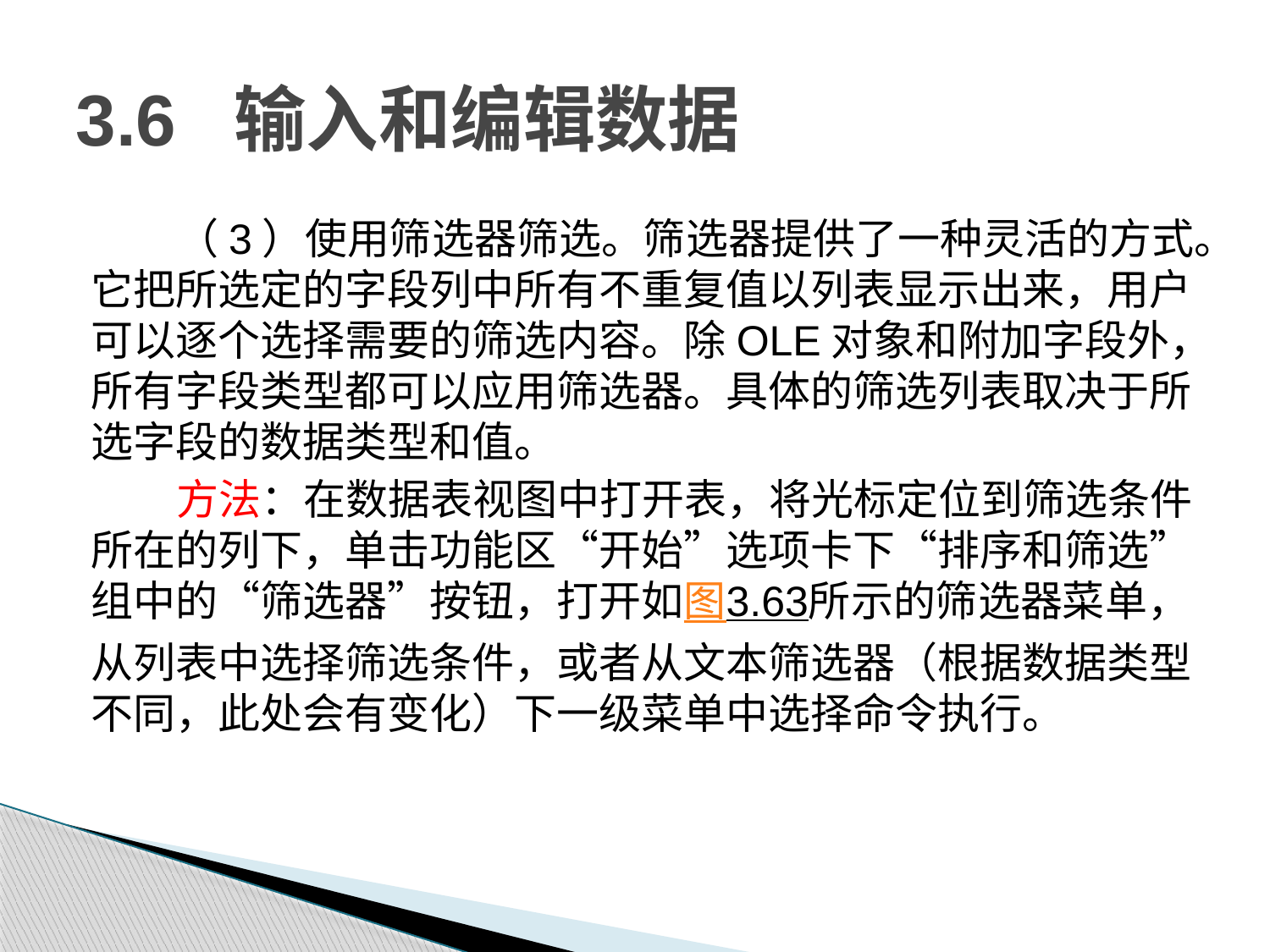

# 3.6  输入和编辑数据
（3）使用筛选器筛选。筛选器提供了一种灵活的方式。它把所选定的字段列中所有不重复值以列表显示出来，用户可以逐个选择需要的筛选内容。除OLE对象和附加字段外，所有字段类型都可以应用筛选器。具体的筛选列表取决于所选字段的数据类型和值。
方法：在数据表视图中打开表，将光标定位到筛选条件所在的列下，单击功能区“开始”选项卡下“排序和筛选”组中的“筛选器”按钮，打开如图3.63所示的筛选器菜单，从列表中选择筛选条件，或者从文本筛选器（根据数据类型不同，此处会有变化）下一级菜单中选择命令执行。